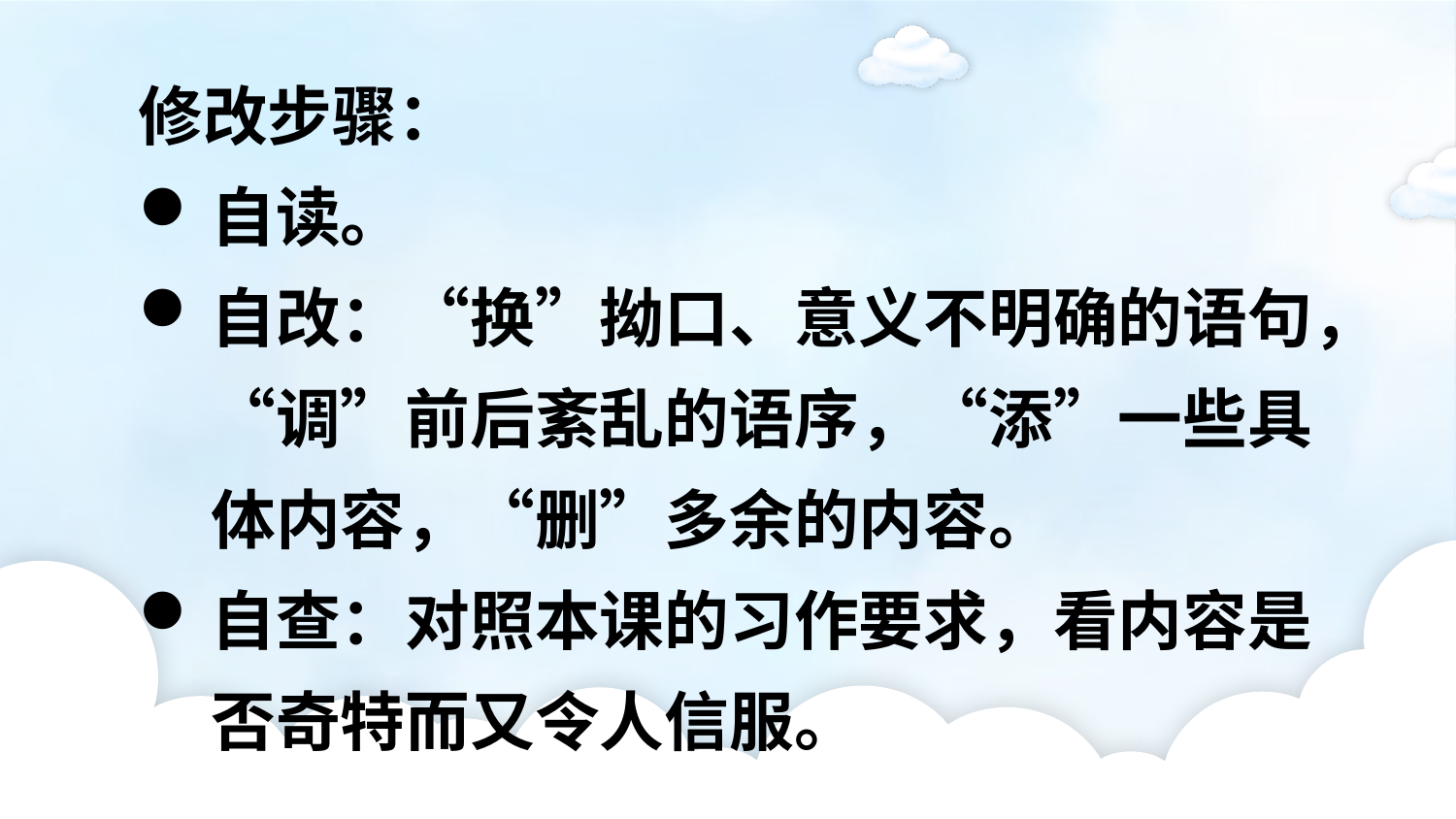

修改步骤：
自读。
自改：“换”拗口、意义不明确的语句，“调”前后紊乱的语序，“添”一些具体内容，“删”多余的内容。
自查：对照本课的习作要求，看内容是否奇特而又令人信服。